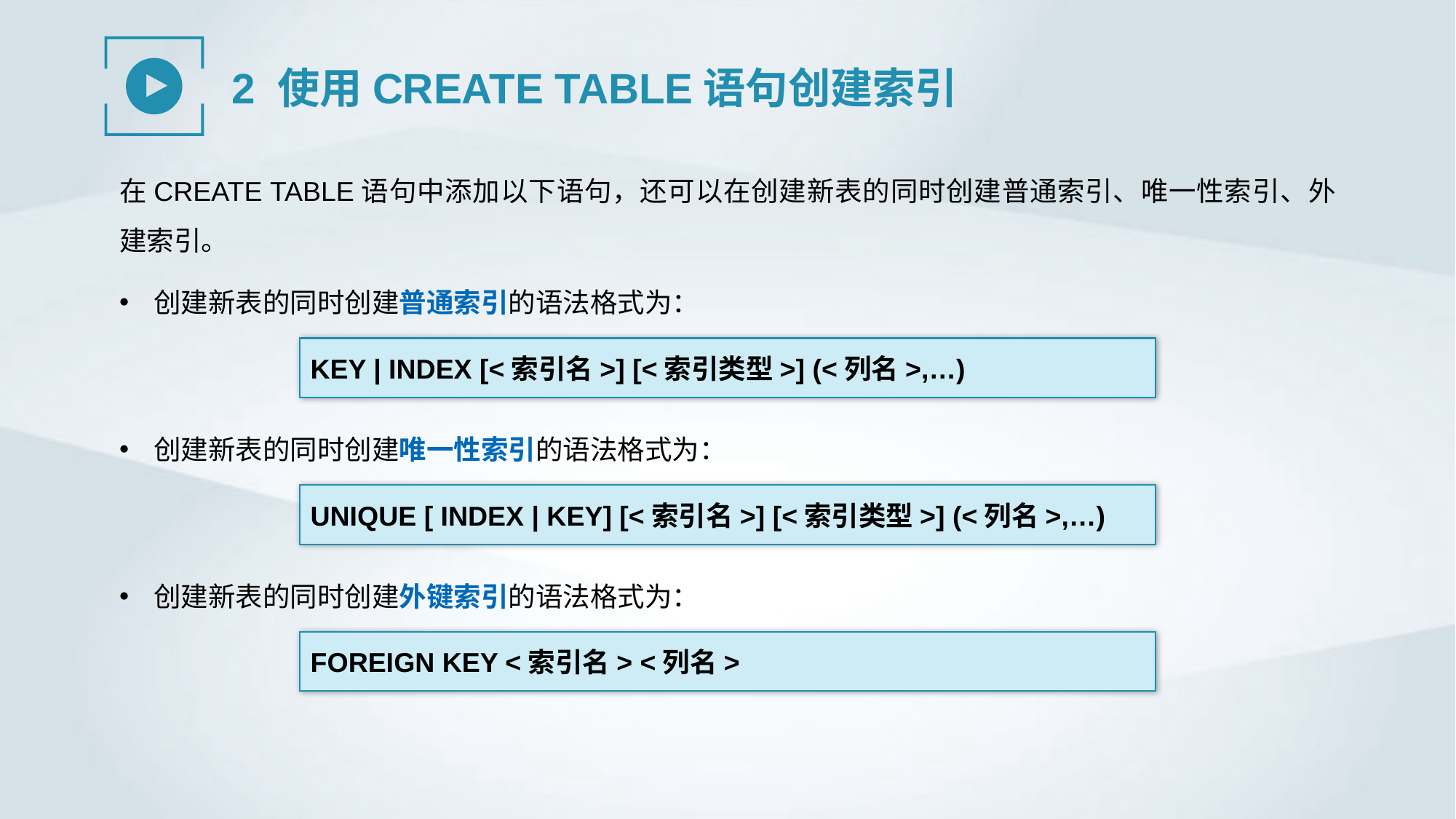

2 使用CREATE TABLE语句创建索引
在CREATE TABLE语句中添加以下语句，还可以在创建新表的同时创建普通索引、唯一性索引、外建索引。
创建新表的同时创建普通索引的语法格式为：
KEY | INDEX [<索引名>] [<索引类型>] (<列名>,…)

创建新表的同时创建唯一性索引的语法格式为：
UNIQUE [ INDEX | KEY] [<索引名>] [<索引类型>] (<列名>,…)
创建新表的同时创建外键索引的语法格式为：
FOREIGN KEY <索引名> <列名>